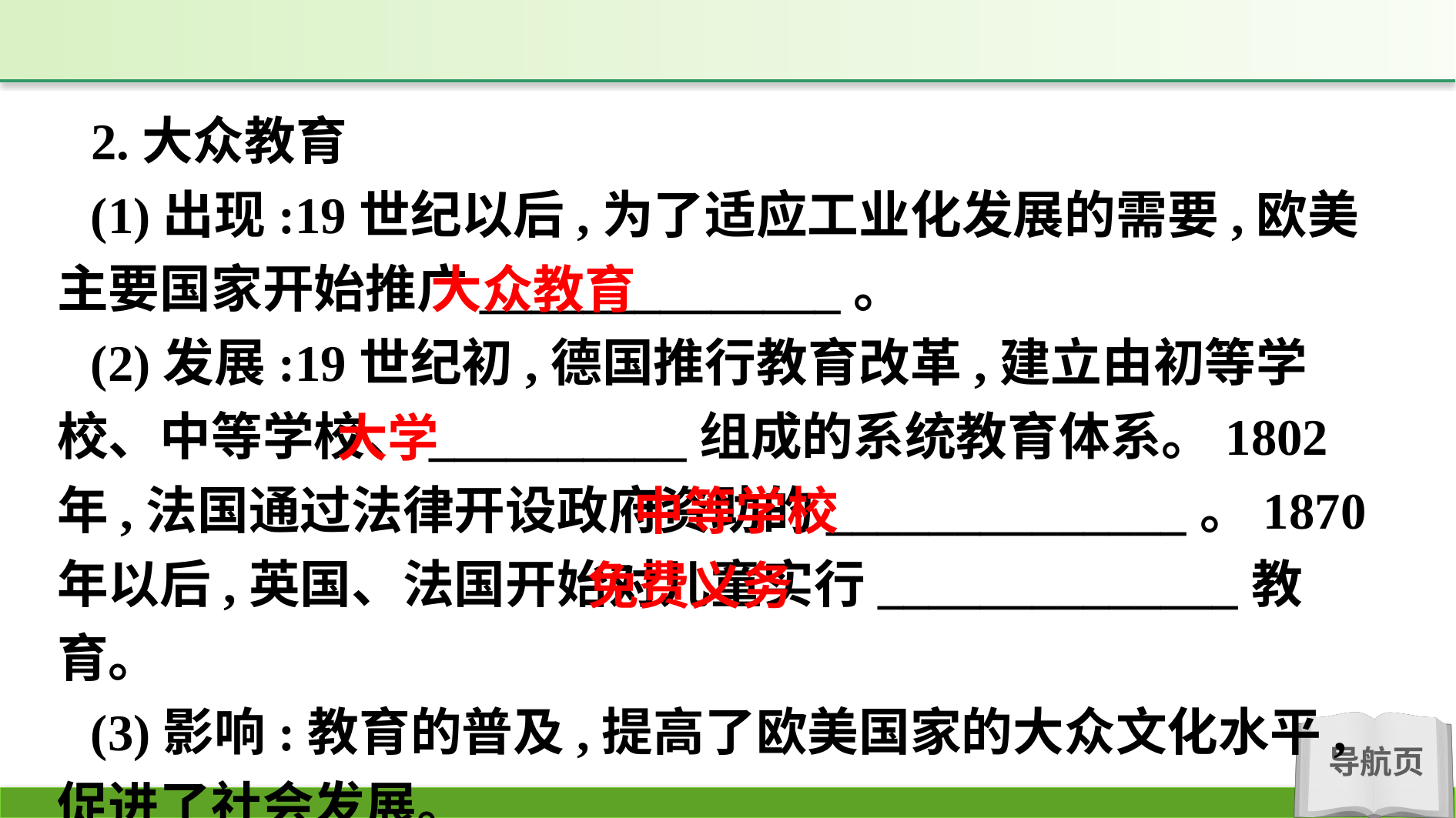

2.大众教育
(1)出现:19世纪以后,为了适应工业化发展的需要,欧美主要国家开始推广______________。
(2)发展:19世纪初,德国推行教育改革,建立由初等学校、中等学校、__________组成的系统教育体系。1802年,法国通过法律开设政府资助的______________。1870年以后,英国、法国开始对儿童实行______________教育。
(3)影响:教育的普及,提高了欧美国家的大众文化水平,促进了社会发展。
大众教育
大学
中等学校
免费义务